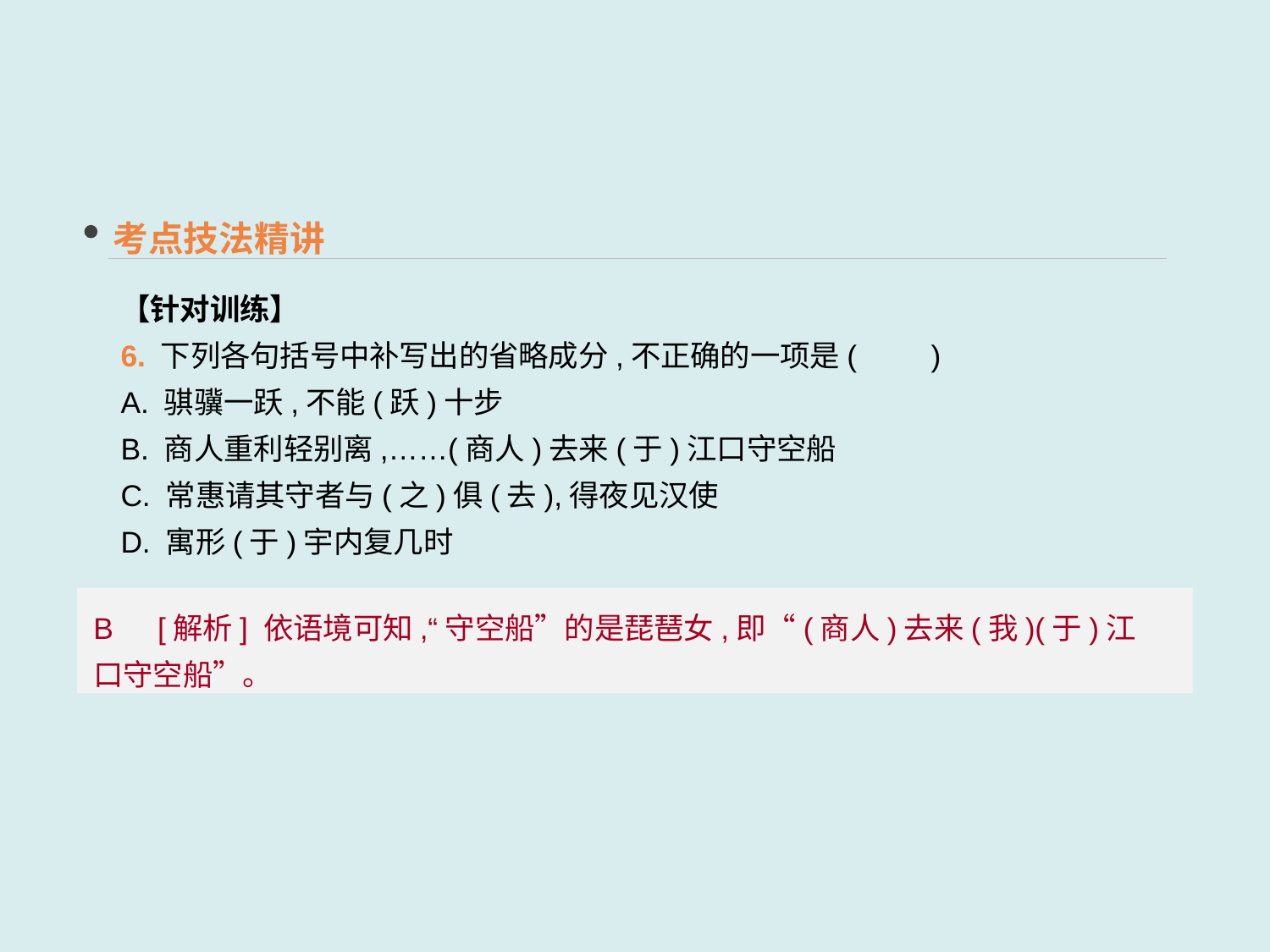

考点技法精讲

【针对训练】
6. 下列各句括号中补写出的省略成分,不正确的一项是(　　)
A. 骐骥一跃,不能(跃)十步
B. 商人重利轻别离,……(商人)去来(于)江口守空船
C. 常惠请其守者与(之)俱(去),得夜见汉使
D. 寓形(于)宇内复几时

B　[解析] 依语境可知,“守空船”的是琵琶女,即“(商人)去来(我)(于)江口守空船”。